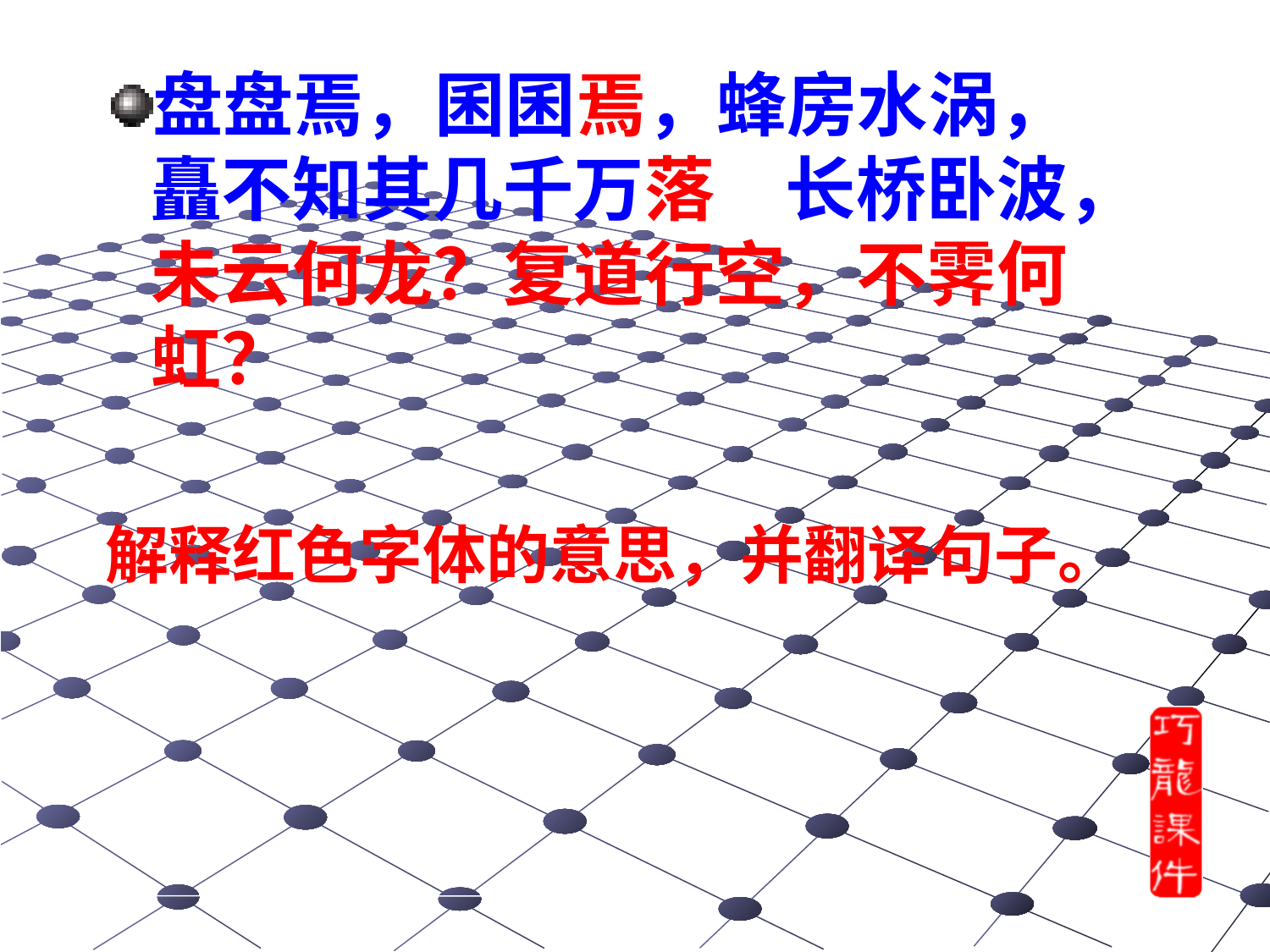

盘盘焉，囷囷焉，蜂房水涡，矗不知其几千万落。长桥卧波，未云何龙？复道行空，不霁何虹？
解释红色字体的意思，并翻译句子。